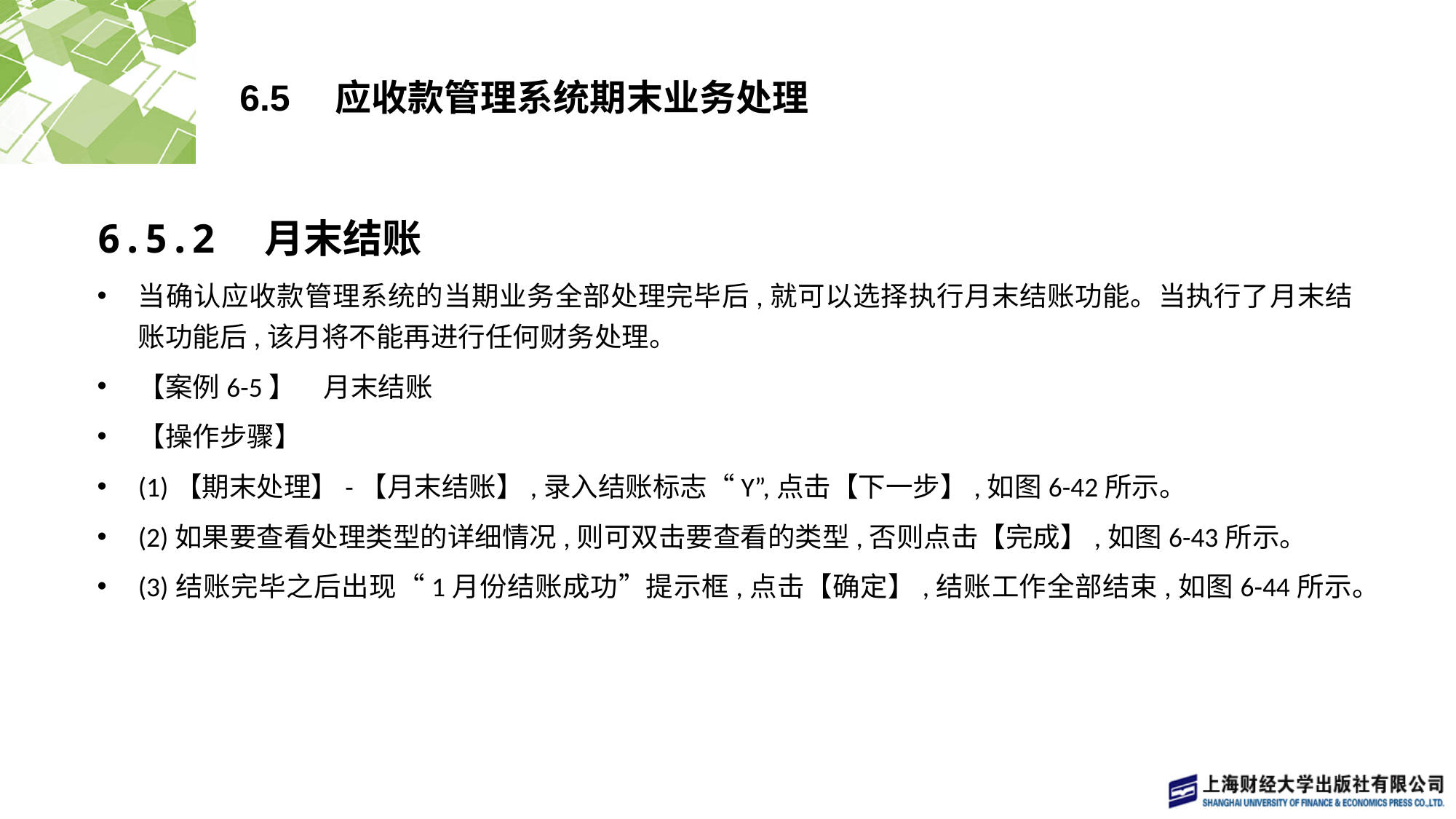

# 6.5　应收款管理系统期末业务处理
6.5.2　月末结账
当确认应收款管理系统的当期业务全部处理完毕后,就可以选择执行月末结账功能。当执行了月末结账功能后,该月将不能再进行任何财务处理。
【案例6-5】　月末结账
【操作步骤】
(1)【期末处理】-【月末结账】,录入结账标志“Y”,点击【下一步】,如图6-42所示。
(2)如果要查看处理类型的详细情况,则可双击要查看的类型,否则点击【完成】,如图6-43所示。
(3)结账完毕之后出现“1月份结账成功”提示框,点击【确定】,结账工作全部结束,如图6-44所示。